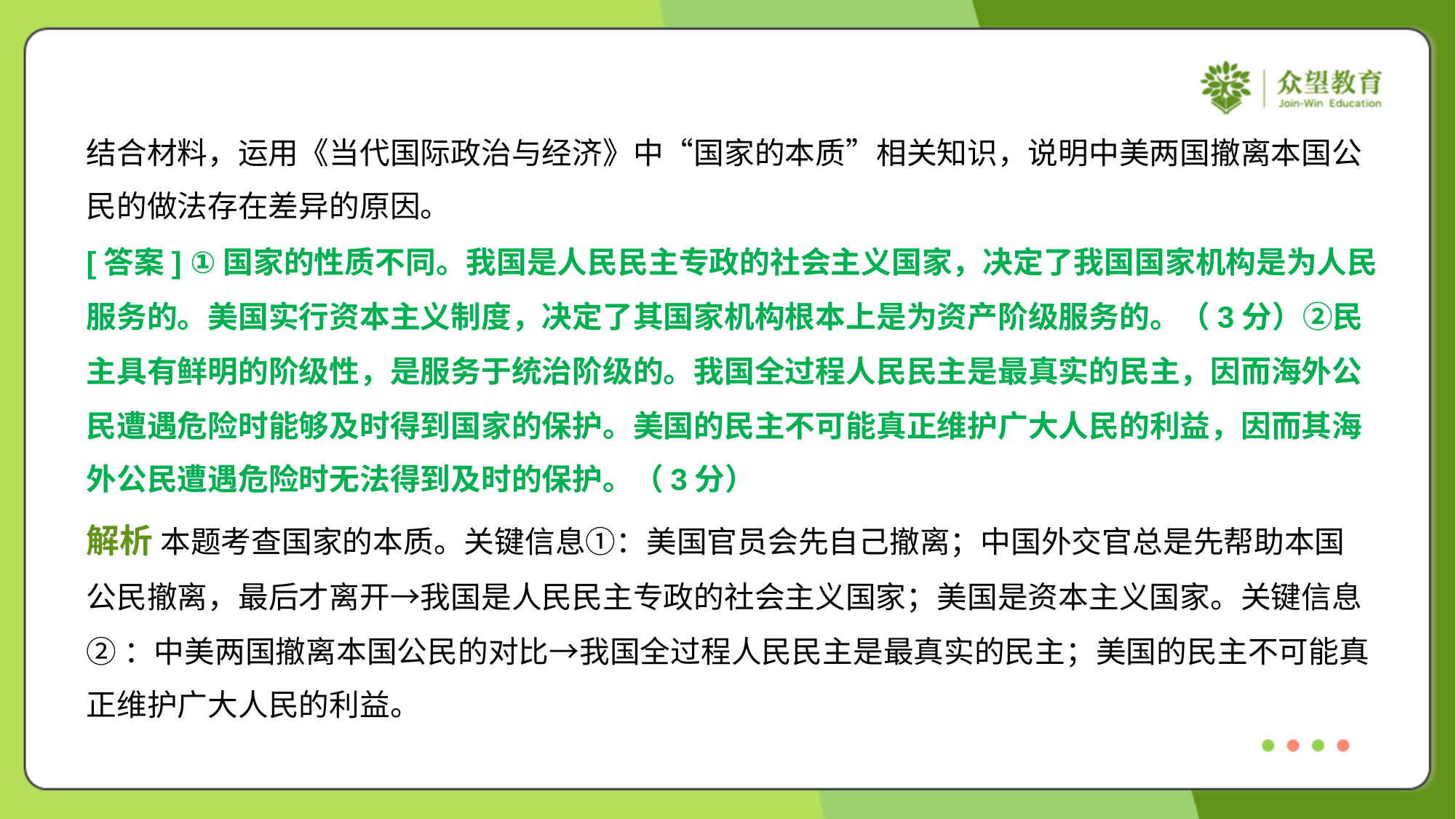

结合材料，运用《当代国际政治与经济》中“国家的本质”相关知识，说明中美两国撤离本国公
民的做法存在差异的原因。
[答案] ①国家的性质不同。我国是人民民主专政的社会主义国家，决定了我国国家机构是为人民
服务的。美国实行资本主义制度，决定了其国家机构根本上是为资产阶级服务的。（3分）②民
主具有鲜明的阶级性，是服务于统治阶级的。我国全过程人民民主是最真实的民主，因而海外公
民遭遇危险时能够及时得到国家的保护。美国的民主不可能真正维护广大人民的利益，因而其海
外公民遭遇危险时无法得到及时的保护。（3分）
解析 本题考查国家的本质。关键信息①：美国官员会先自己撤离；中国外交官总是先帮助本国
公民撤离，最后才离开→我国是人民民主专政的社会主义国家；美国是资本主义国家。关键信息
②：中美两国撤离本国公民的对比→我国全过程人民民主是最真实的民主；美国的民主不可能真
正维护广大人民的利益。